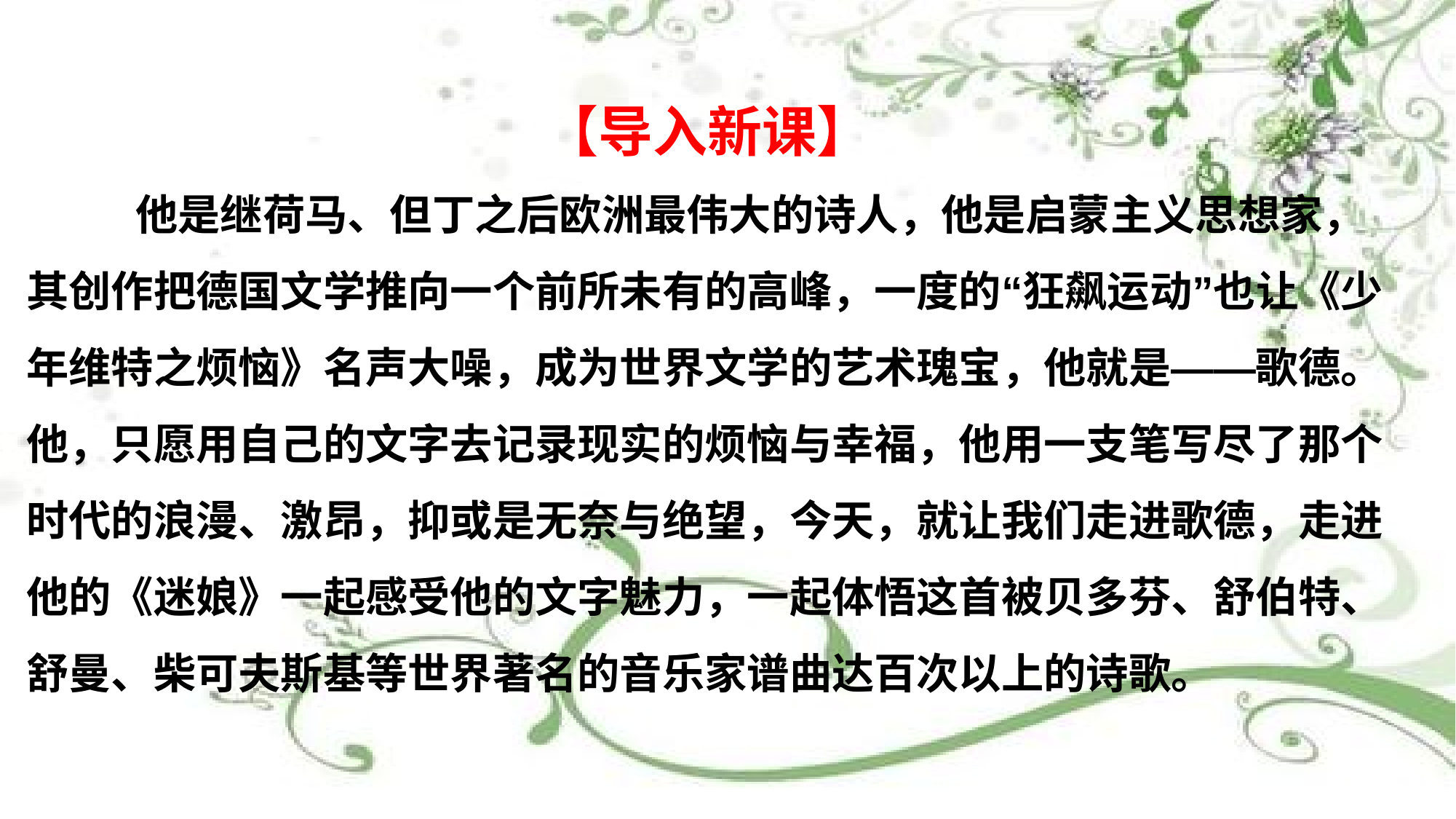

【导入新课】
	他是继荷马、但丁之后欧洲最伟大的诗人，他是启蒙主义思想家，其创作把德国文学推向一个前所未有的高峰，一度的“狂飙运动”也让《少年维特之烦恼》名声大噪，成为世界文学的艺术瑰宝，他就是——歌德。他，只愿用自己的文字去记录现实的烦恼与幸福，他用一支笔写尽了那个时代的浪漫、激昂，抑或是无奈与绝望，今天，就让我们走进歌德，走进他的《迷娘》一起感受他的文字魅力，一起体悟这首被贝多芬、舒伯特、舒曼、柴可夫斯基等世界著名的音乐家谱曲达百次以上的诗歌。